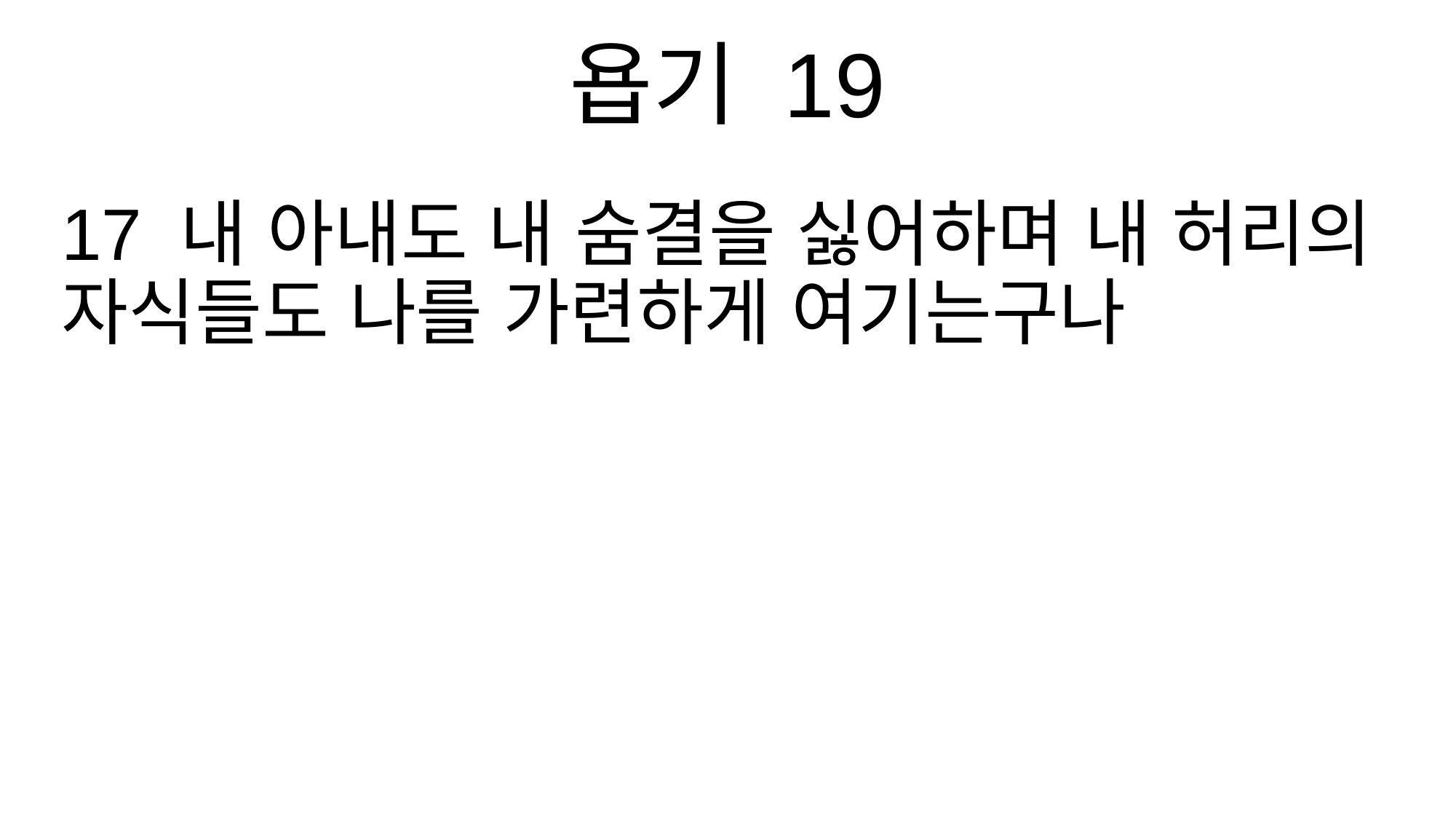

욥기 19
17 내 아내도 내 숨결을 싫어하며 내 허리의 자식들도 나를 가련하게 여기는구나